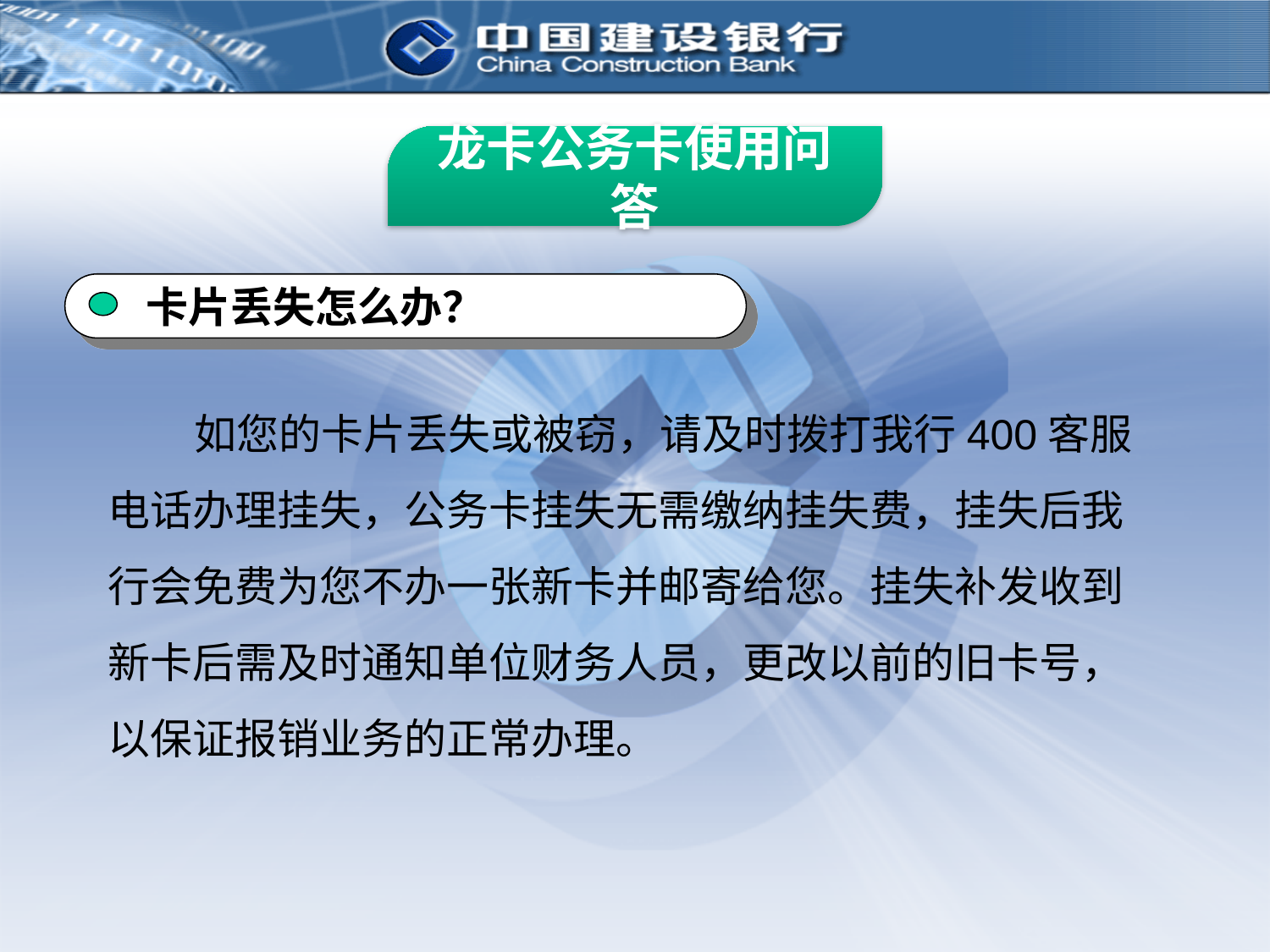

龙卡公务卡使用问答

卡片丢失怎么办？

如您的卡片丢失或被窃，请及时拨打我行400客服电话办理挂失，公务卡挂失无需缴纳挂失费，挂失后我行会免费为您不办一张新卡并邮寄给您。挂失补发收到新卡后需及时通知单位财务人员，更改以前的旧卡号，以保证报销业务的正常办理。